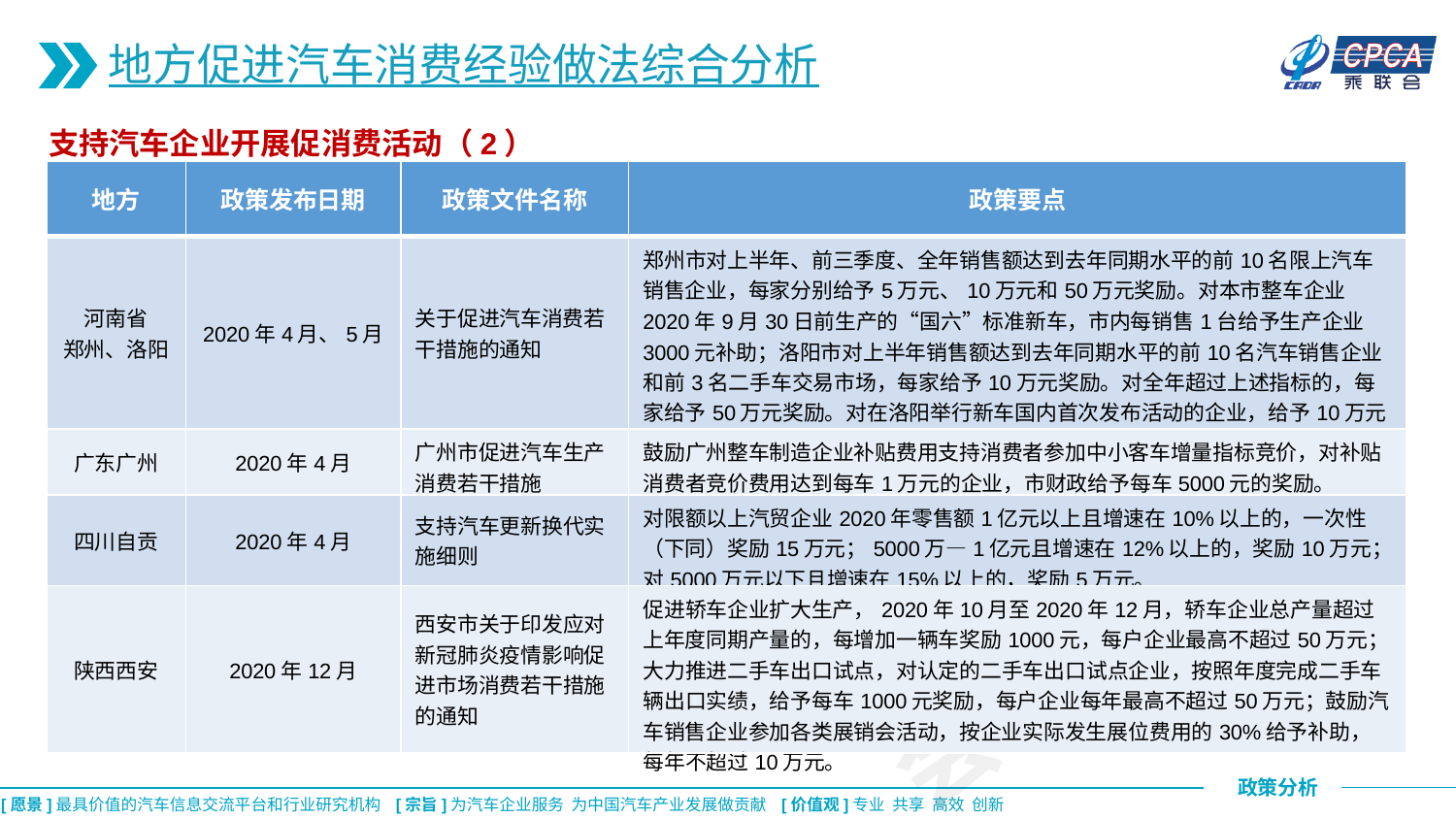

地方促进汽车消费经验做法综合分析
支持汽车企业开展促消费活动（2）
| 地方 | 政策发布日期 | 政策文件名称 | 政策要点 |
| --- | --- | --- | --- |
| 河南省 郑州、洛阳 | 2020年4月、5月 | 关于促进汽车消费若干措施的通知 | 郑州市对上半年、前三季度、全年销售额达到去年同期水平的前10名限上汽车销售企业，每家分别给予5万元、10万元和50万元奖励。对本市整车企业2020年9月30日前生产的“国六”标准新车，市内每销售1台给予生产企业3000元补助；洛阳市对上半年销售额达到去年同期水平的前10名汽车销售企业和前3名二手车交易市场，每家给予10万元奖励。对全年超过上述指标的，每家给予50万元奖励。对在洛阳举行新车国内首次发布活动的企业，给予10万元奖励。 |
| 广东广州 | 2020年4月 | 广州市促进汽车生产消费若干措施 | 鼓励广州整车制造企业补贴费用支持消费者参加中小客车增量指标竞价，对补贴消费者竞价费用达到每车1万元的企业，市财政给予每车5000元的奖励。 |
| 四川自贡 | 2020年4月 | 支持汽车更新换代实施细则 | 对限额以上汽贸企业2020年零售额1亿元以上且增速在10%以上的，一次性（下同）奖励15万元；5000万—1亿元且增速在12%以上的，奖励10万元；对5000万元以下且增速在15%以上的，奖励5万元。 |
| 陕西西安 | 2020年12月 | 西安市关于印发应对新冠肺炎疫情影响促进市场消费若干措施的通知 | 促进轿车企业扩大生产，2020年10月至2020年12月，轿车企业总产量超过上年度同期产量的，每增加一辆车奖励1000元，每户企业最高不超过50万元；大力推进二手车出口试点，对认定的二手车出口试点企业，按照年度完成二手车辆出口实绩，给予每车1000元奖励，每户企业每年最高不超过50万元；鼓励汽车销售企业参加各类展销会活动，按企业实际发生展位费用的30%给予补助，每年不超过10万元。 |
CPCA乘联会
CPCA乘联会